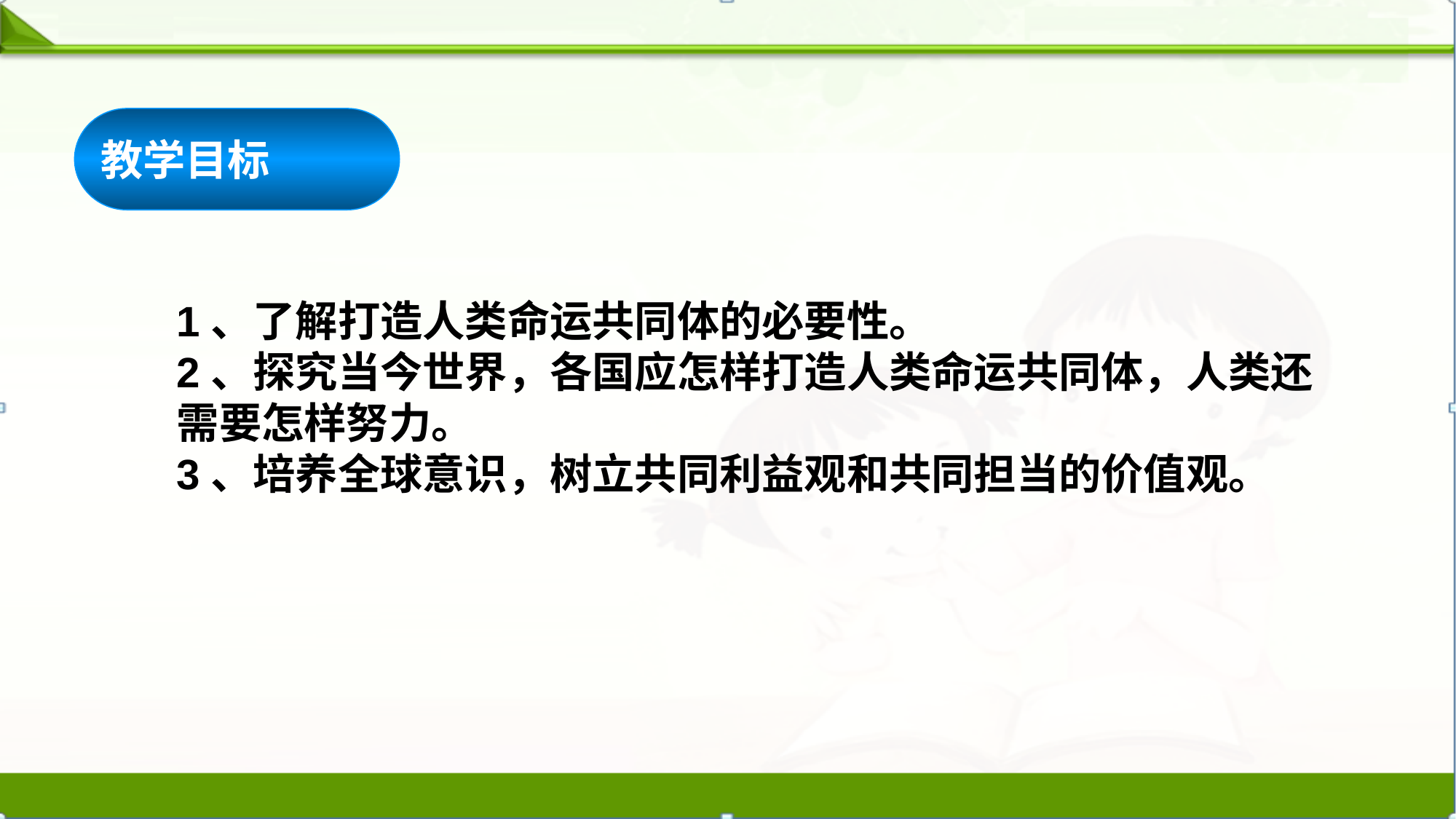

教学目标
1、了解打造人类命运共同体的必要性。
2、探究当今世界，各国应怎样打造人类命运共同体，人类还需要怎样努力。
3、培养全球意识，树立共同利益观和共同担当的价值观。